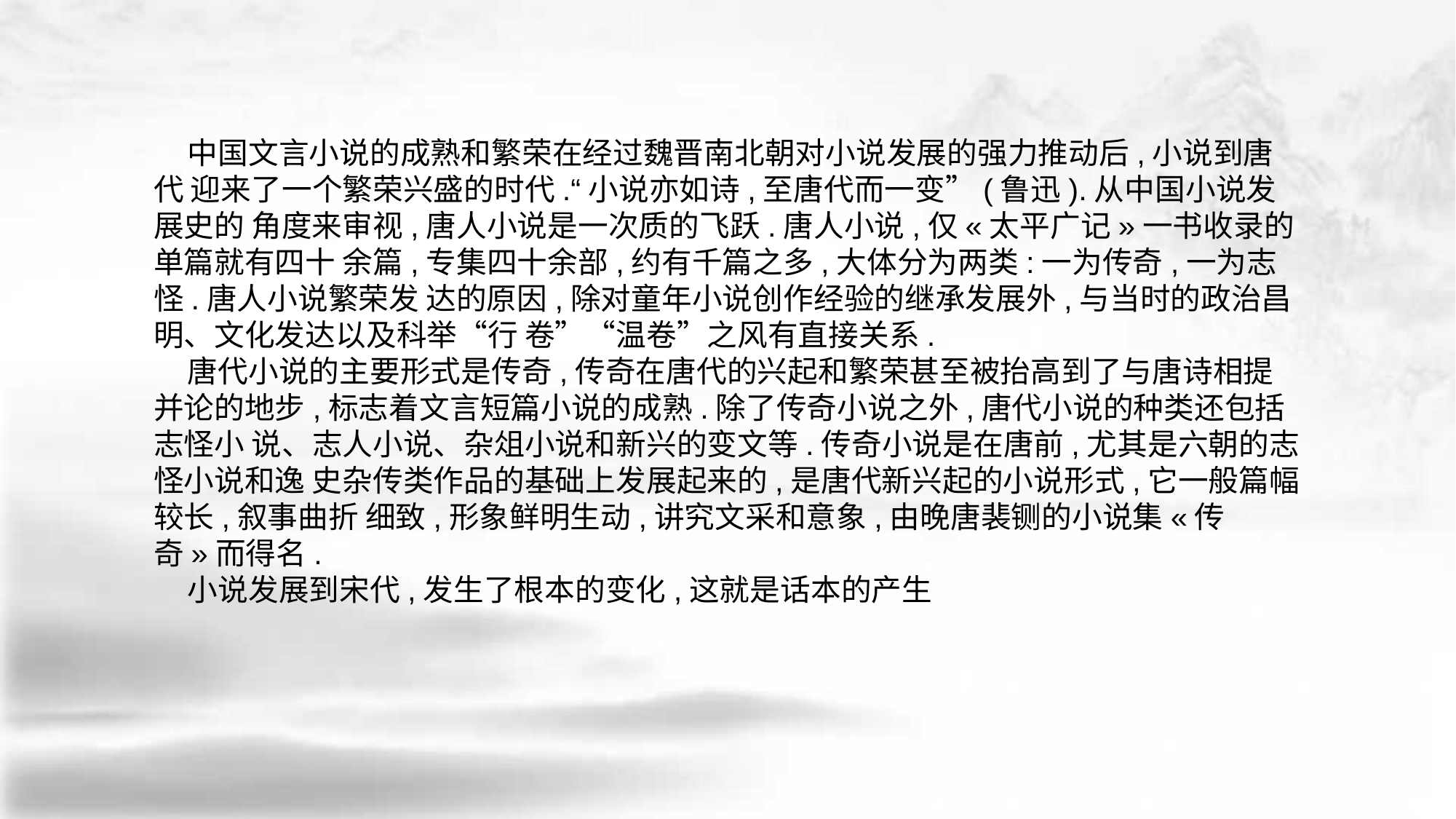

中国文言小说的成熟和繁荣在经过魏晋南北朝对小说发展的强力推动后,小说到唐代 迎来了一个繁荣兴盛的时代.“小说亦如诗,至唐代而一变”(鲁迅).从中国小说发展史的 角度来审视,唐人小说是一次质的飞跃.唐人小说,仅«太平广记»一书收录的单篇就有四十 余篇,专集四十余部,约有千篇之多,大体分为两类:一为传奇,一为志怪.唐人小说繁荣发 达的原因,除对童年小说创作经验的继承发展外,与当时的政治昌明、文化发达以及科举“行 卷”“温卷”之风有直接关系.
    唐代小说的主要形式是传奇,传奇在唐代的兴起和繁荣甚至被抬高到了与唐诗相提并论的地步,标志着文言短篇小说的成熟.除了传奇小说之外,唐代小说的种类还包括志怪小 说、志人小说、杂俎小说和新兴的变文等.传奇小说是在唐前,尤其是六朝的志怪小说和逸 史杂传类作品的基础上发展起来的,是唐代新兴起的小说形式,它一般篇幅较长,叙事曲折 细致,形象鲜明生动,讲究文采和意象,由晚唐裴铡的小说集«传奇»而得名.
    小说发展到宋代,发生了根本的变化,这就是话本的产生